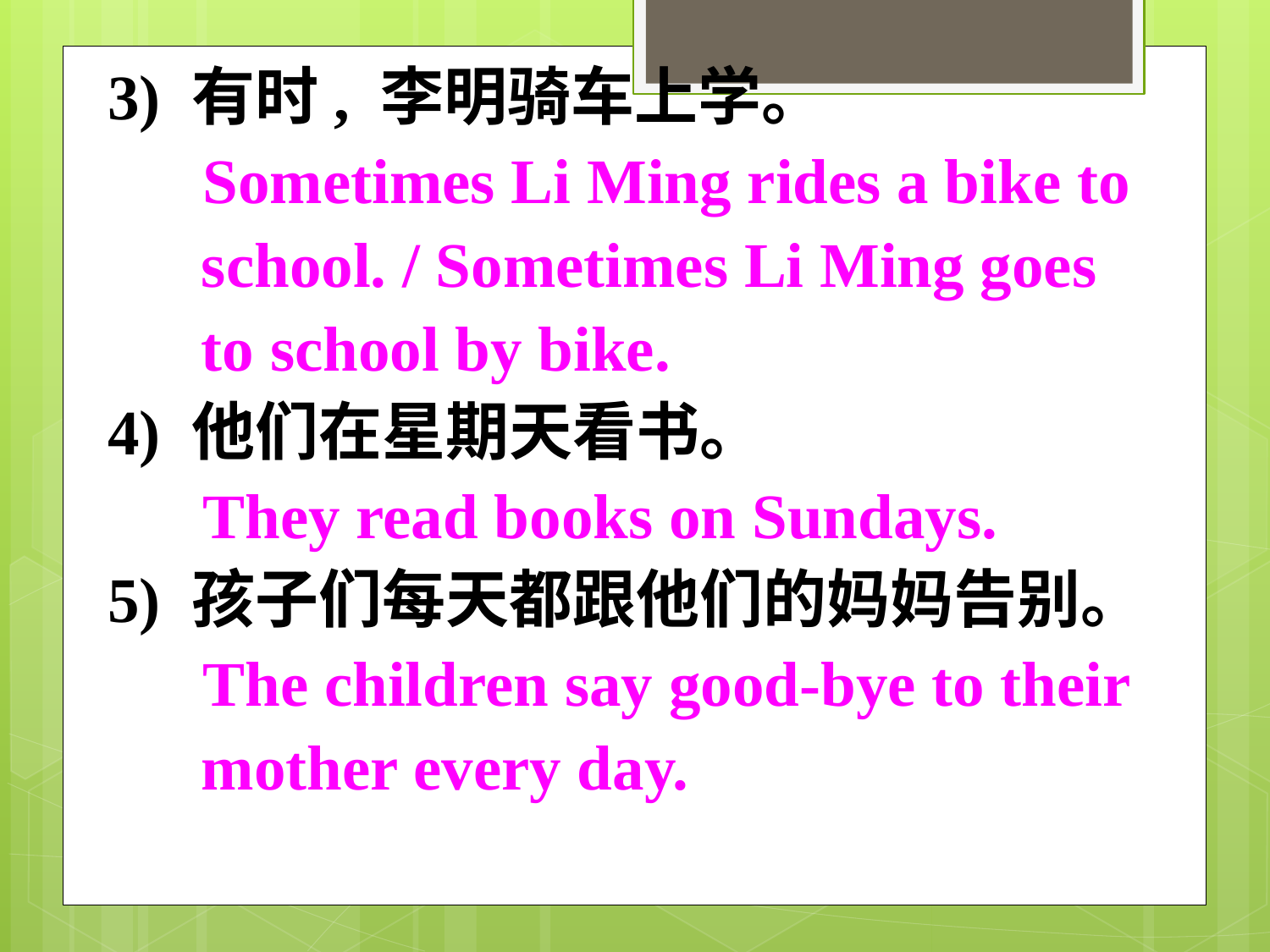

3) 有时, 李明骑车上学。
      Sometimes Li Ming rides a bike to school. / Sometimes Li Ming goes to school by bike.
4) 他们在星期天看书。
      They read books on Sundays.
5) 孩子们每天都跟他们的妈妈告别。
      The children say good-bye to their
mother every day.